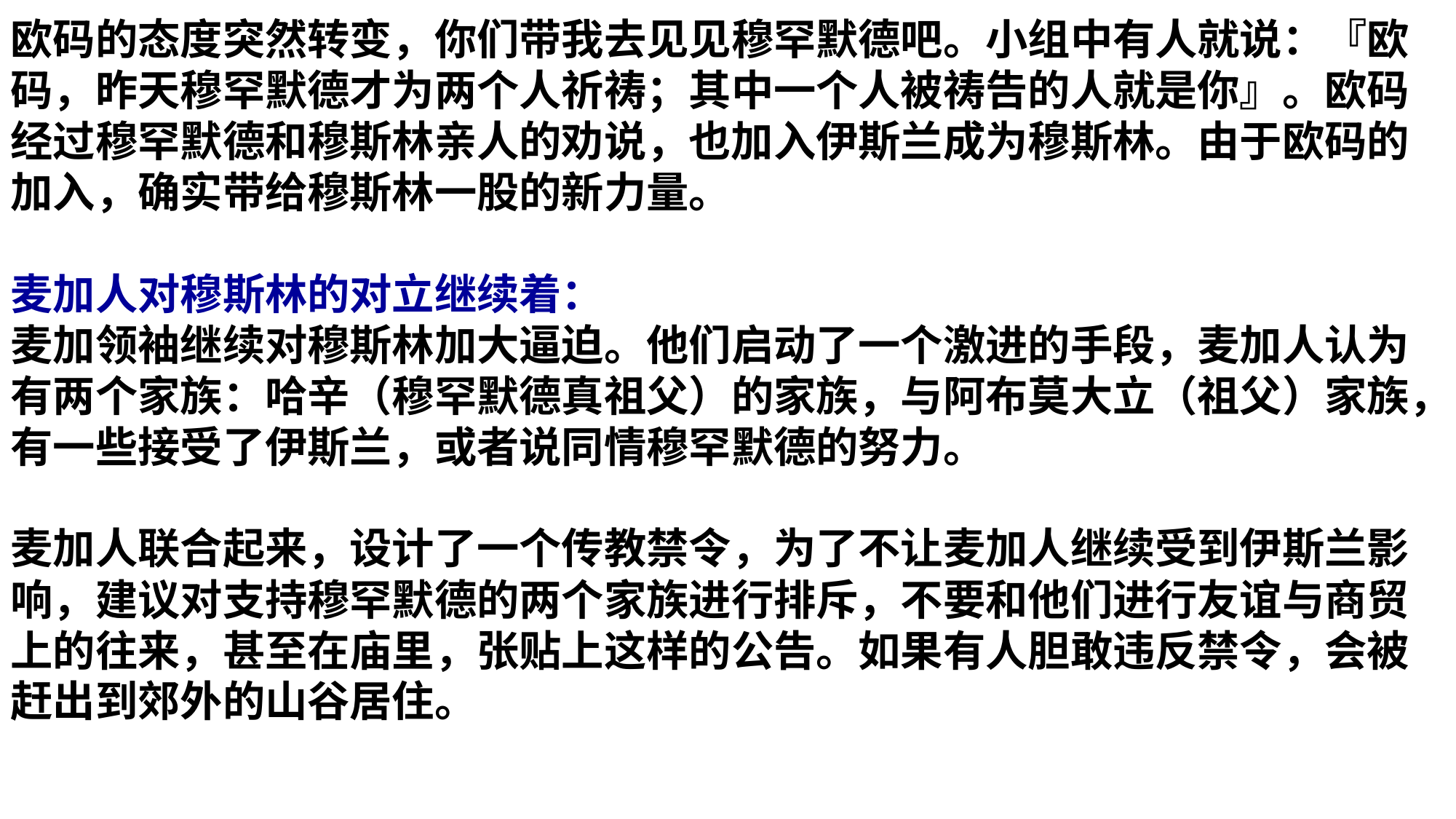

欧码的态度突然转变，你们带我去见见穆罕默德吧。小组中有人就说：『欧码，昨天穆罕默德才为两个人祈祷；其中一个人被祷告的人就是你』。欧码经过穆罕默德和穆斯林亲人的劝说，也加入伊斯兰成为穆斯林。由于欧码的加入，确实带给穆斯林一股的新力量。

麦加人对穆斯林的对立继续着：
麦加领袖继续对穆斯林加大逼迫。他们启动了一个激进的手段，麦加人认为有两个家族：哈辛（穆罕默德真祖父）的家族，与阿布莫大立（祖父）家族，有一些接受了伊斯兰，或者说同情穆罕默德的努力。

麦加人联合起来，设计了一个传教禁令，为了不让麦加人继续受到伊斯兰影响，建议对支持穆罕默德的两个家族进行排斥，不要和他们进行友谊与商贸上的往来，甚至在庙里，张贴上这样的公告。如果有人胆敢违反禁令，会被赶出到郊外的山谷居住。